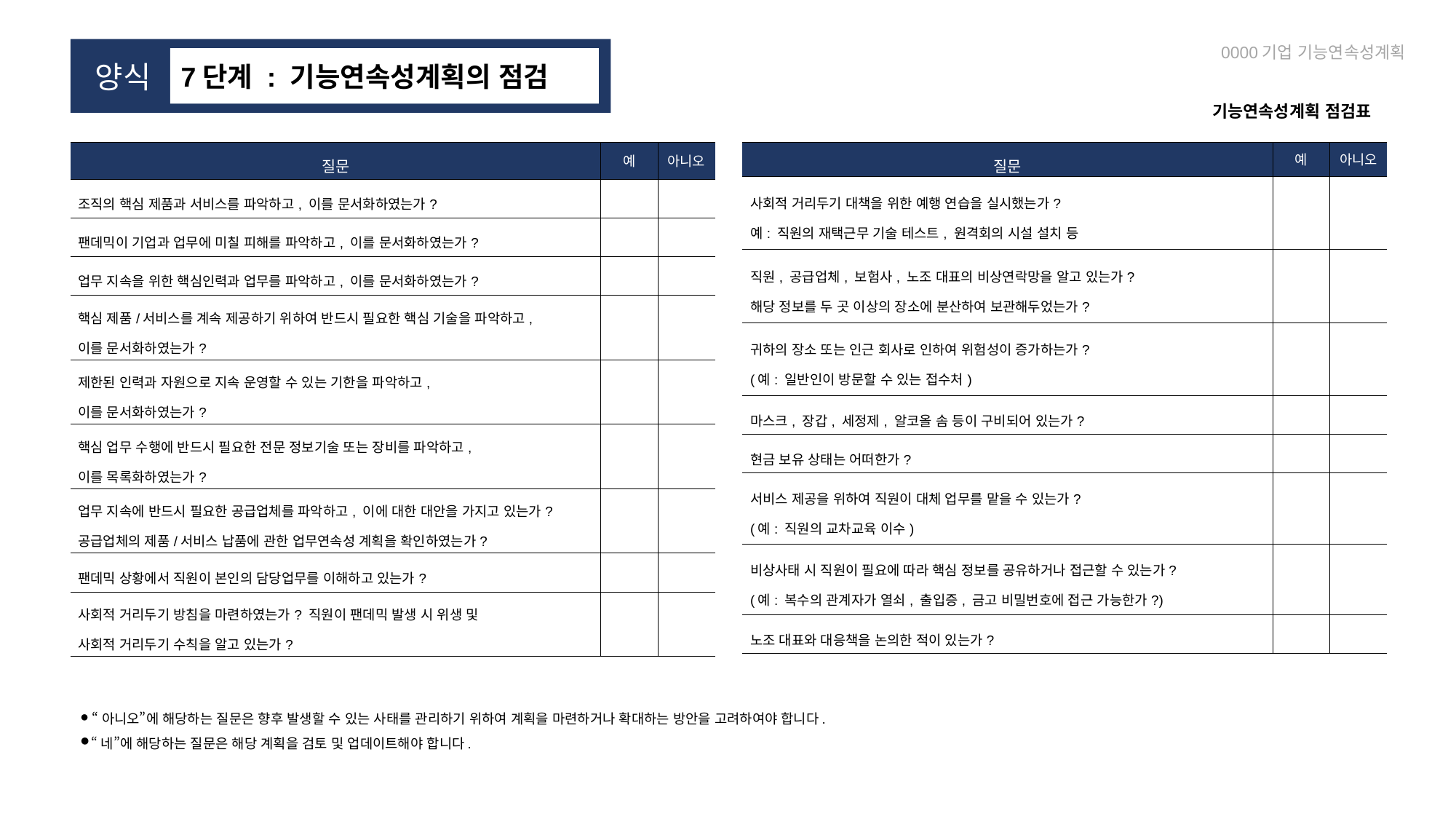

0000기업 기능연속성계획
 양식
7단계 : 기능연속성계획의 점검
기능연속성계획 점검표
| 질문 | 예 | 아니오 |
| --- | --- | --- |
| 조직의 핵심 제품과 서비스를 파악하고, 이를 문서화하였는가? |  |  |
| 팬데믹이 기업과 업무에 미칠 피해를 파악하고, 이를 문서화하였는가? |  |  |
| 업무 지속을 위한 핵심인력과 업무를 파악하고, 이를 문서화하였는가? |  |  |
| 핵심 제품/서비스를 계속 제공하기 위하여 반드시 필요한 핵심 기술을 파악하고, 이를 문서화하였는가? |  |  |
| 제한된 인력과 자원으로 지속 운영할 수 있는 기한을 파악하고, 이를 문서화하였는가? |  |  |
| 핵심 업무 수행에 반드시 필요한 전문 정보기술 또는 장비를 파악하고, 이를 목록화하였는가? |  |  |
| 업무 지속에 반드시 필요한 공급업체를 파악하고, 이에 대한 대안을 가지고 있는가? 공급업체의 제품/서비스 납품에 관한 업무연속성 계획을 확인하였는가? |  |  |
| 팬데믹 상황에서 직원이 본인의 담당업무를 이해하고 있는가? |  |  |
| 사회적 거리두기 방침을 마련하였는가? 직원이 팬데믹 발생 시 위생 및 사회적 거리두기 수칙을 알고 있는가? |  |  |
| 질문 | 예 | 아니오 |
| --- | --- | --- |
| 사회적 거리두기 대책을 위한 예행 연습을 실시했는가? 예: 직원의 재택근무 기술 테스트, 원격회의 시설 설치 등 |  |  |
| 직원, 공급업체, 보험사, 노조 대표의 비상연락망을 알고 있는가? 해당 정보를 두 곳 이상의 장소에 분산하여 보관해두었는가? |  |  |
| 귀하의 장소 또는 인근 회사로 인하여 위험성이 증가하는가? (예: 일반인이 방문할 수 있는 접수처) |  |  |
| 마스크, 장갑, 세정제, 알코올 솜 등이 구비되어 있는가? |  |  |
| 현금 보유 상태는 어떠한가? |  |  |
| 서비스 제공을 위하여 직원이 대체 업무를 맡을 수 있는가? (예: 직원의 교차교육 이수) |  |  |
| 비상사태 시 직원이 필요에 따라 핵심 정보를 공유하거나 접근할 수 있는가? (예: 복수의 관계자가 열쇠, 출입증, 금고 비밀번호에 접근 가능한가?) |  |  |
| 노조 대표와 대응책을 논의한 적이 있는가? |  |  |
●  “아니오”에 해당하는 질문은 향후 발생할 수 있는 사태를 관리하기 위하여 계획을 마련하거나 확대하는 방안을 고려하여야 합니다.
● “네”에 해당하는 질문은 해당 계획을 검토 및 업데이트해야 합니다.